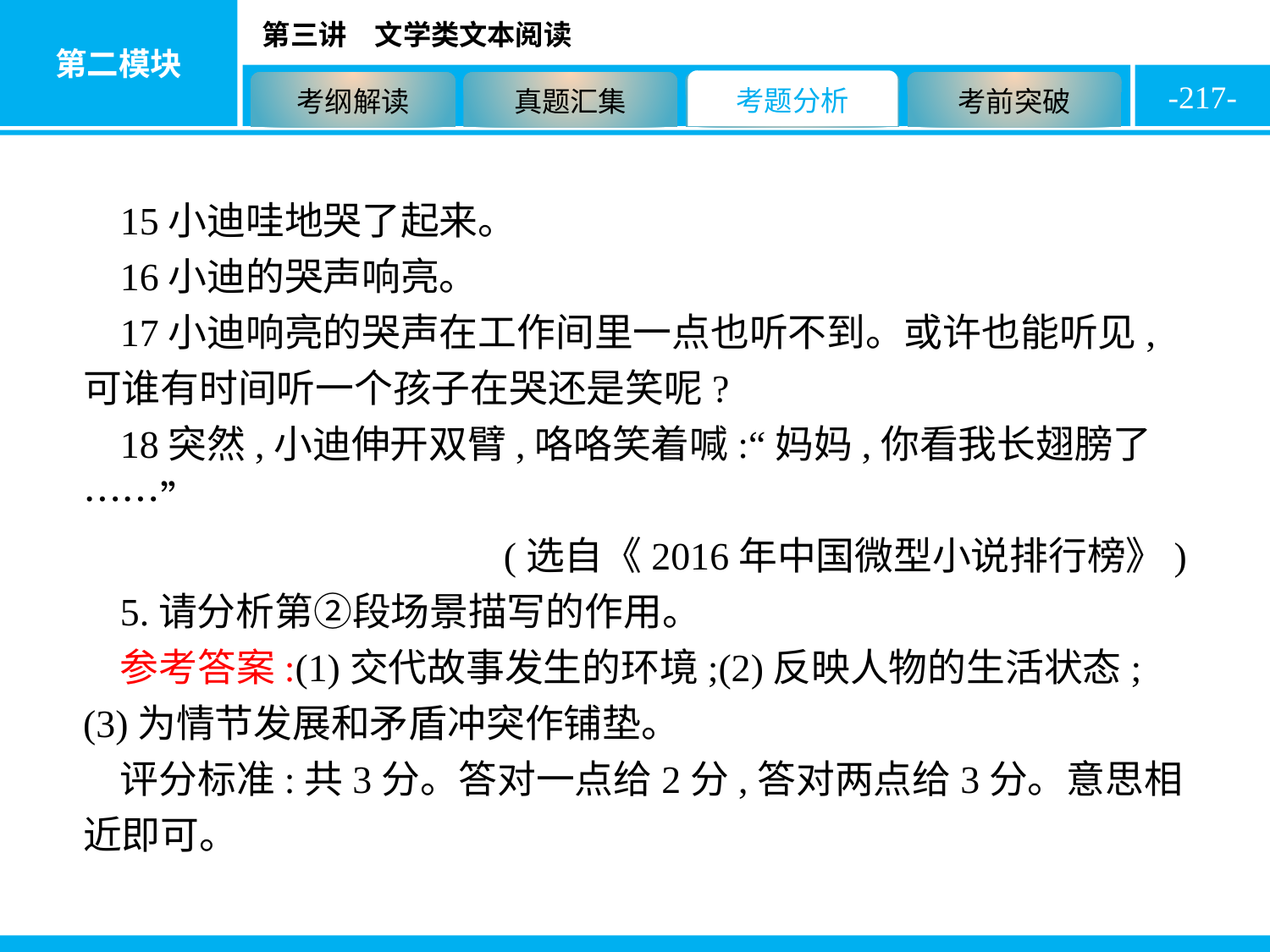

-217-
15小迪哇地哭了起来。
16小迪的哭声响亮。
17小迪响亮的哭声在工作间里一点也听不到。或许也能听见,可谁有时间听一个孩子在哭还是笑呢?
18突然,小迪伸开双臂,咯咯笑着喊:“妈妈,你看我长翅膀了……”
(选自《2016年中国微型小说排行榜》)
5.请分析第②段场景描写的作用。
参考答案:(1)交代故事发生的环境;(2)反映人物的生活状态;(3)为情节发展和矛盾冲突作铺垫。
评分标准:共3分。答对一点给2分,答对两点给3分。意思相近即可。